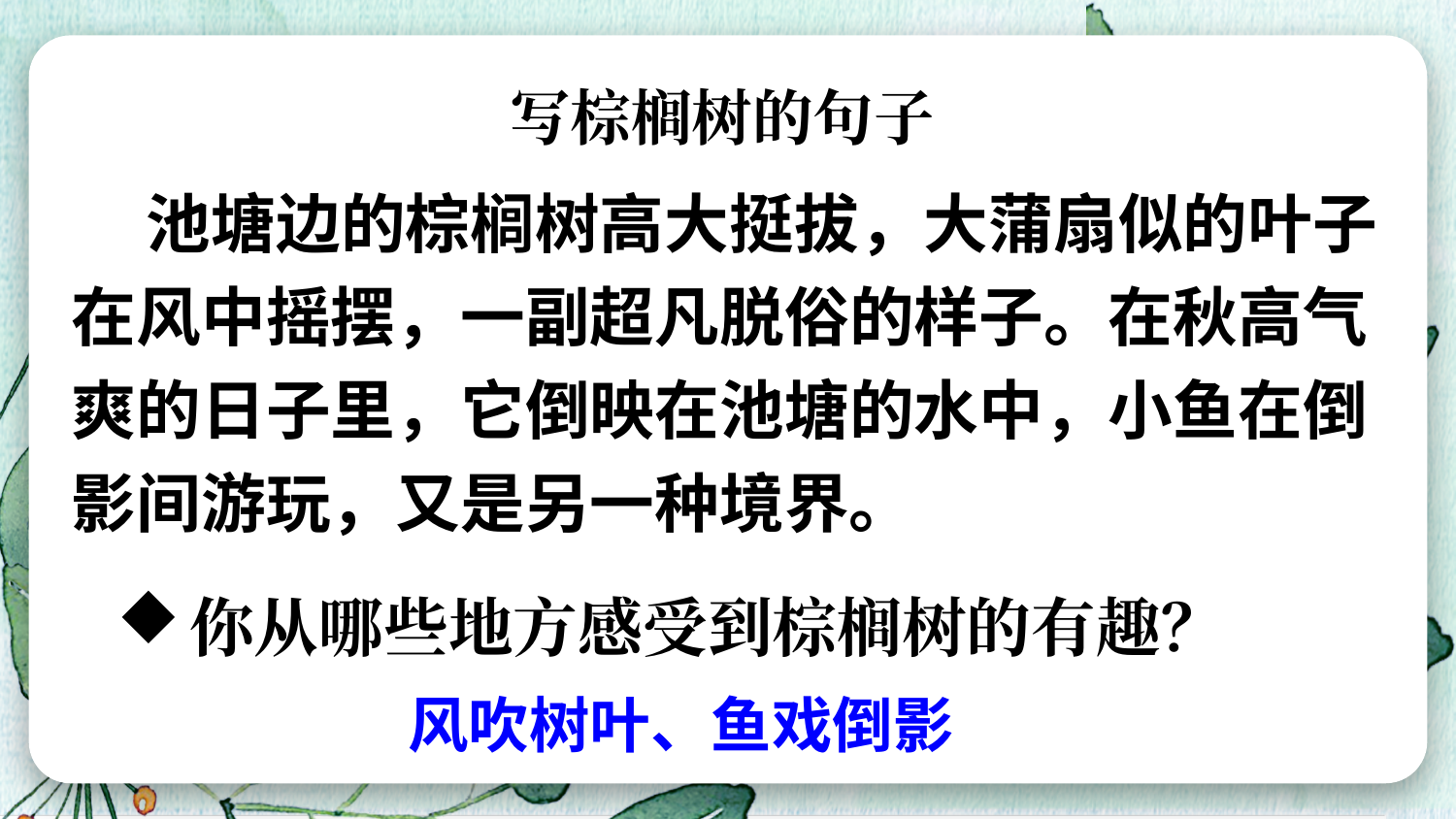

写棕榈树的句子
    池塘边的棕榈树高大挺拔，大蒲扇似的叶子在风中摇摆，一副超凡脱俗的样子。在秋高气爽的日子里，它倒映在池塘的水中，小鱼在倒影间游玩，又是另一种境界。
你从哪些地方感受到棕榈树的有趣？
风吹树叶、鱼戏倒影